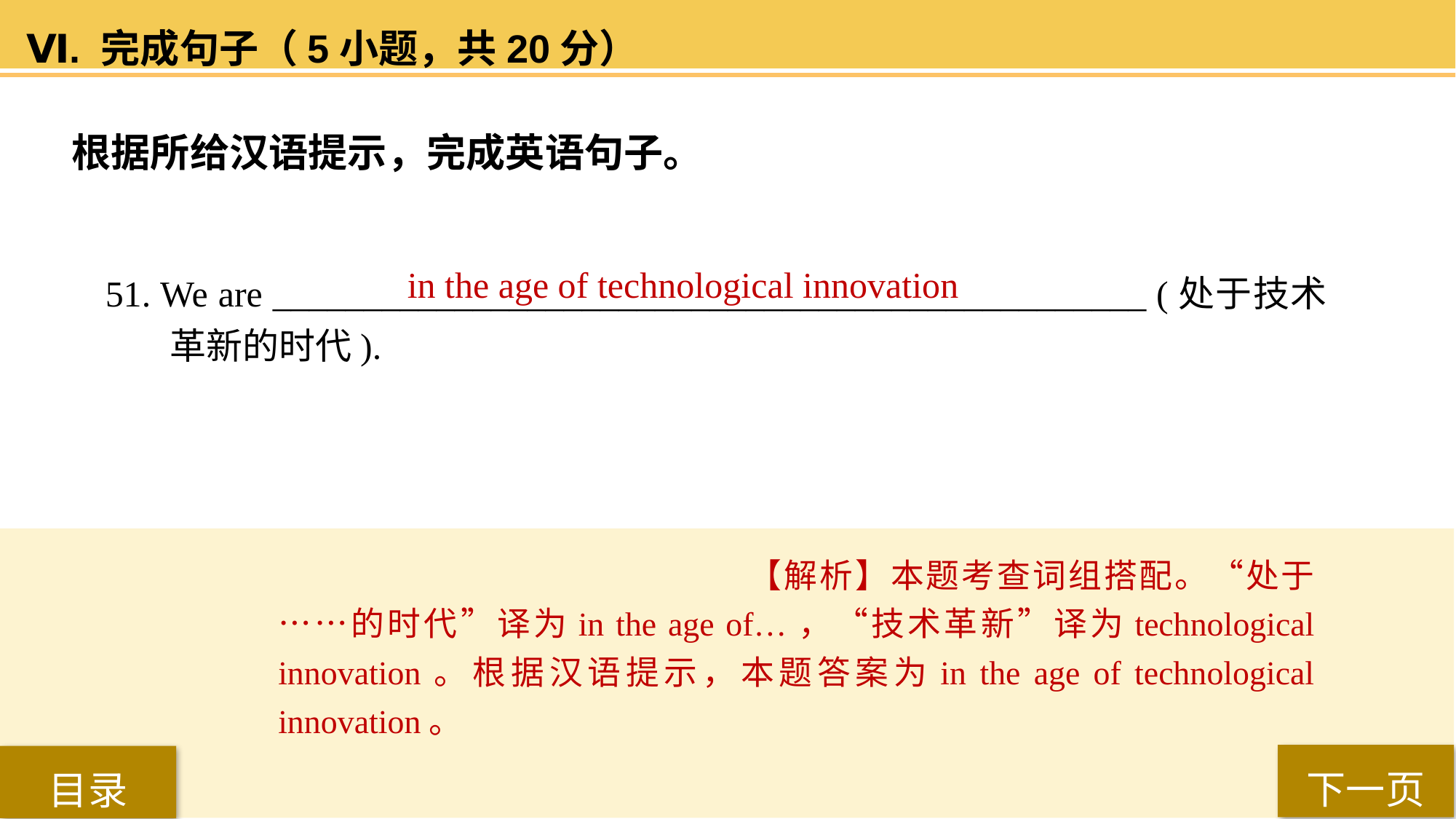

Ⅵ. 完成句子（5小题，共20分）
根据所给汉语提示，完成英语句子。
51. We are ________________________________________________ (处于技术革新的时代).
in the age of technological innovation
【解析】本题考查词组搭配。“处于……的时代”译为in the age of…，“技术革新”译为technological innovation。根据汉语提示，本题答案为in the age of technological innovation。